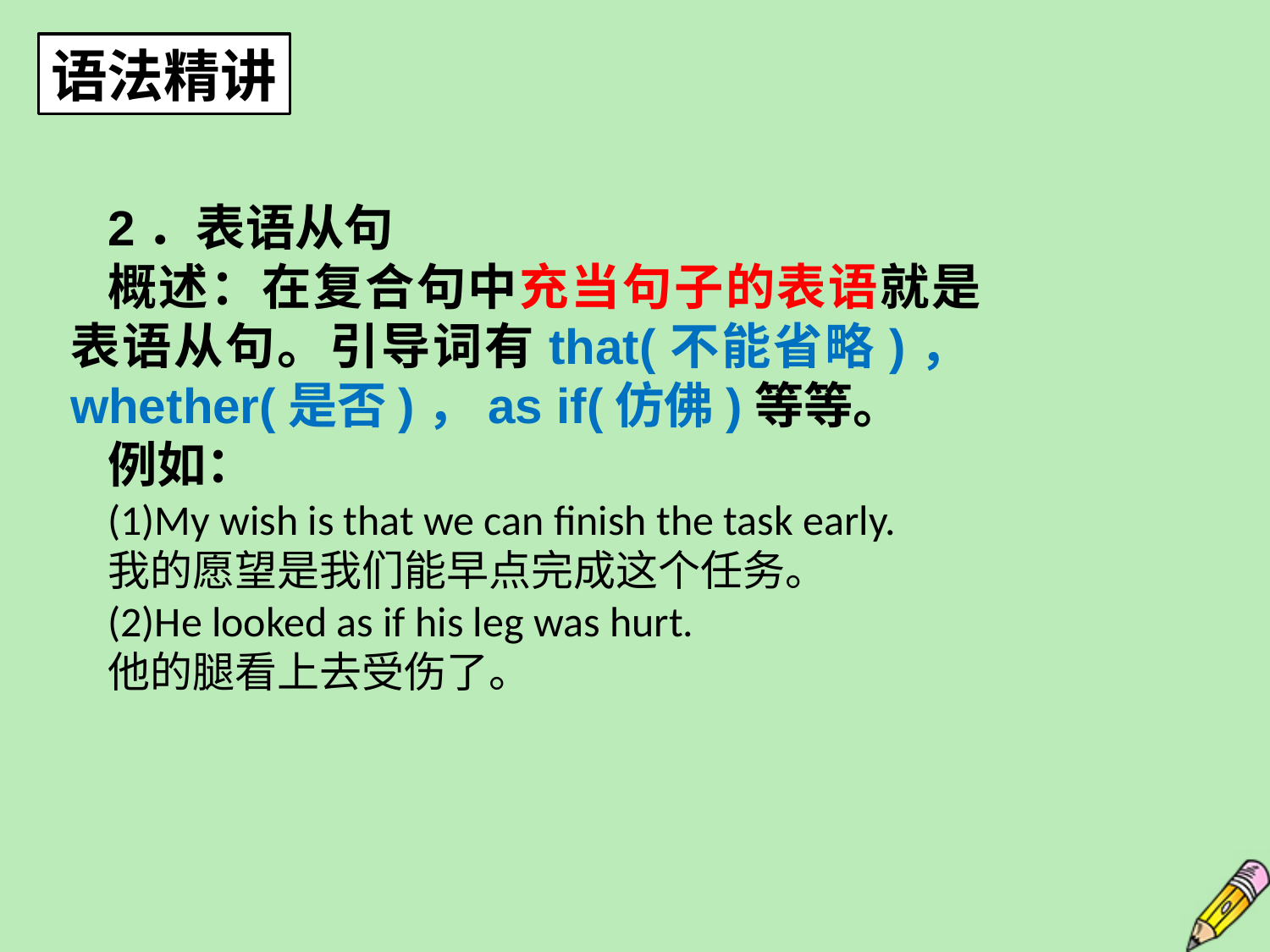

语法精讲
2．表语从句
概述：在复合句中充当句子的表语就是表语从句。引导词有that(不能省略)，whether(是否)，as if(仿佛)等等。
例如：
(1)My wish is that we can finish the task early.
我的愿望是我们能早点完成这个任务。
(2)He looked as if his leg was hurt.
他的腿看上去受伤了。
16